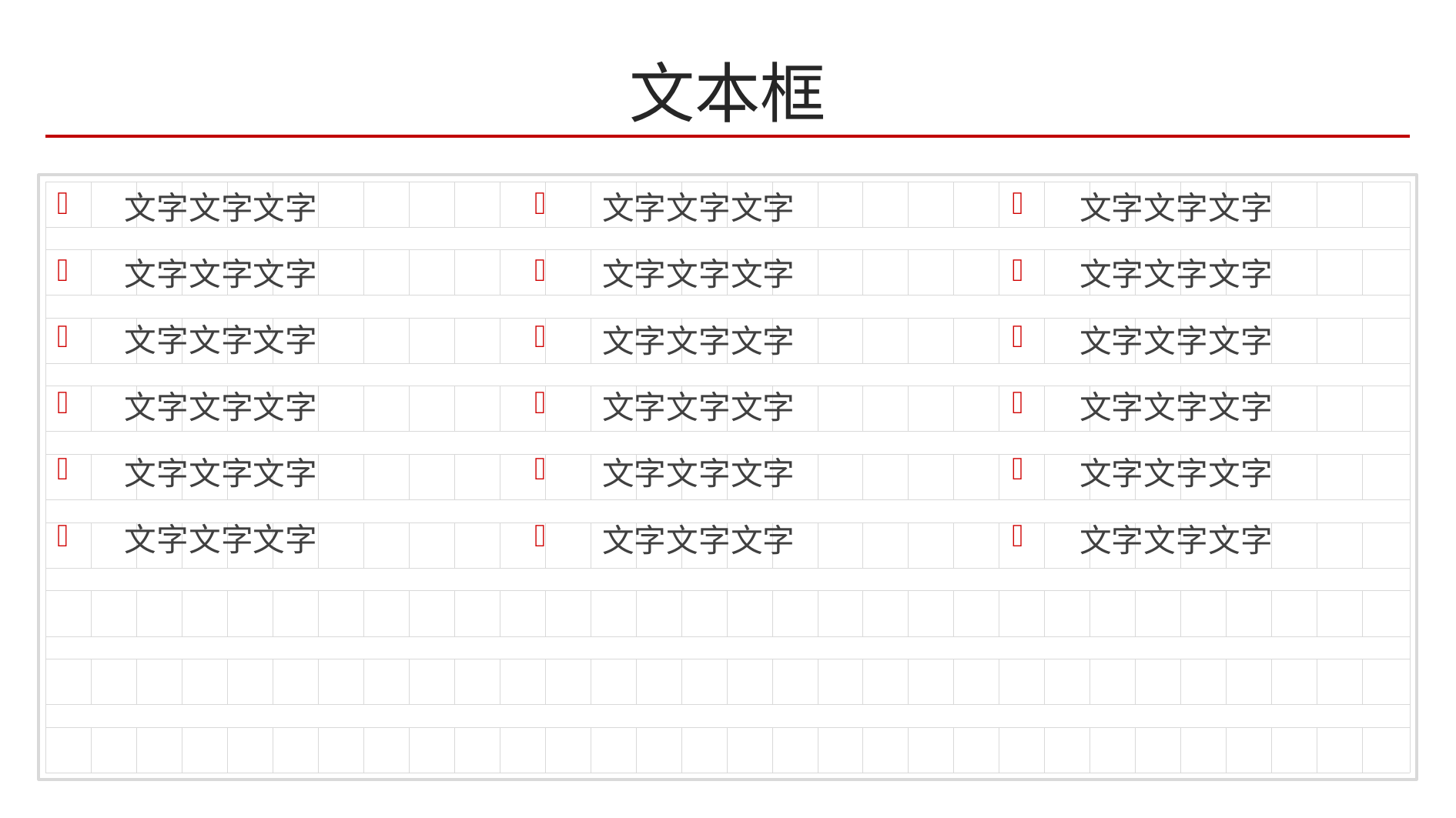

# 文本框
文字文字文字
文字文字文字
文字文字文字
文字文字文字
文字文字文字
文字文字文字
文字文字文字
文字文字文字
文字文字文字
文字文字文字
文字文字文字
文字文字文字
文字文字文字
文字文字文字
文字文字文字
文字文字文字
文字文字文字
文字文字文字